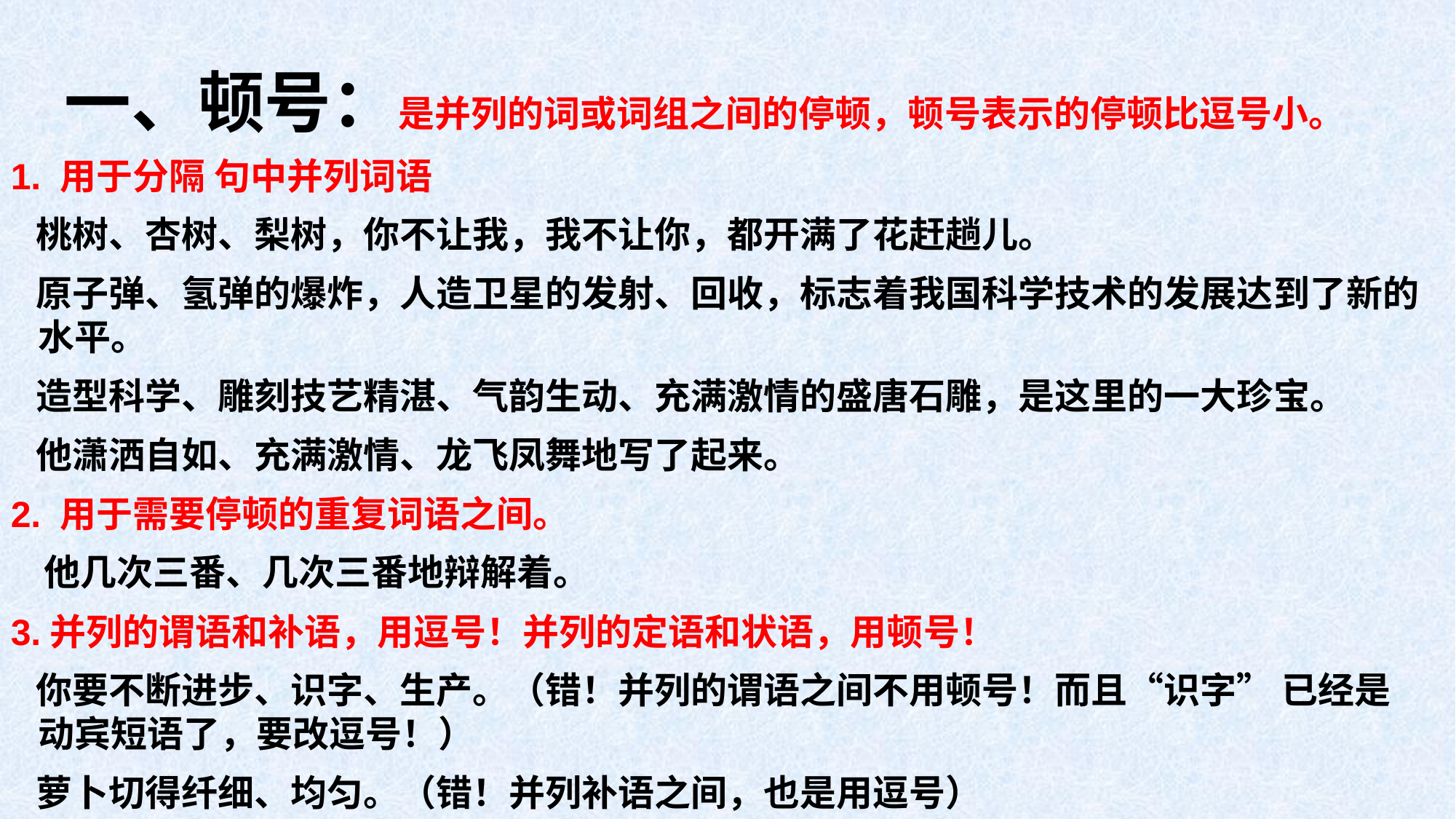

# 一、顿号：是并列的词或词组之间的停顿，顿号表示的停顿比逗号小。
1. 用于分隔 句中并列词语
  桃树、杏树、梨树，你不让我，我不让你，都开满了花赶趟儿。
  原子弹、氢弹的爆炸，人造卫星的发射、回收，标志着我国科学技术的发展达到了新的水平。
  造型科学、雕刻技艺精湛、气韵生动、充满激情的盛唐石雕，是这里的一大珍宝。
  他潇洒自如、充满激情、龙飞凤舞地写了起来。
2. 用于需要停顿的重复词语之间。
   他几次三番、几次三番地辩解着。
3.并列的谓语和补语，用逗号！并列的定语和状语，用顿号！
  你要不断进步、识字、生产。（错！并列的谓语之间不用顿号！而且“识字” 已经是动宾短语了，要改逗号！）
  萝卜切得纤细、均匀。（错！并列补语之间，也是用逗号）